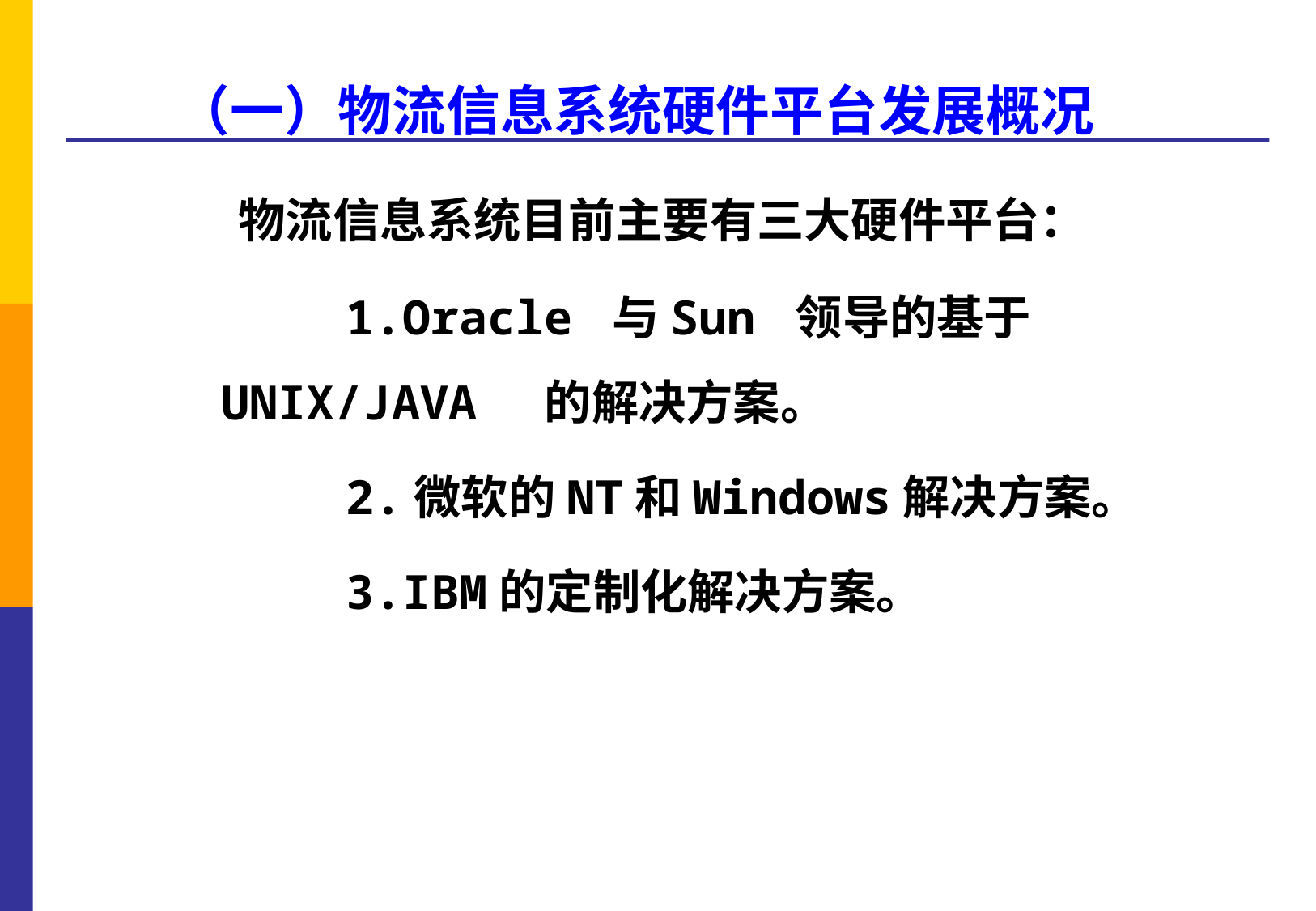

（一）物流信息系统硬件平台发展概况
    物流信息系统目前主要有三大硬件平台：
      1.Oracle 与Sun 领导的基于UNIX/JAVA  的解决方案。
      2.微软的NT和Windows解决方案。
      3.IBM的定制化解决方案。